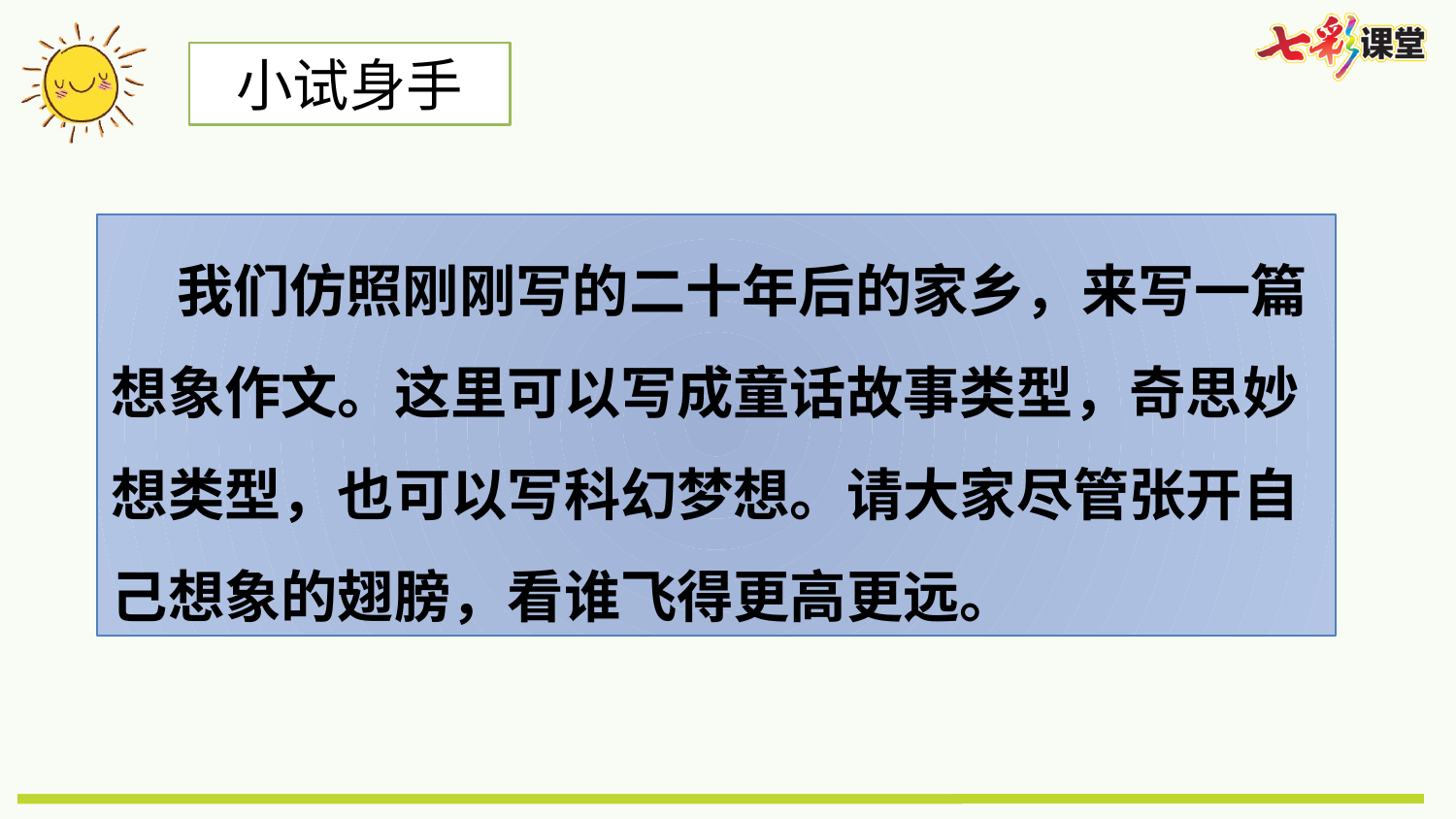

小试身手
    我们仿照刚刚写的二十年后的家乡，来写一篇想象作文。这里可以写成童话故事类型，奇思妙想类型，也可以写科幻梦想。请大家尽管张开自己想象的翅膀，看谁飞得更高更远。